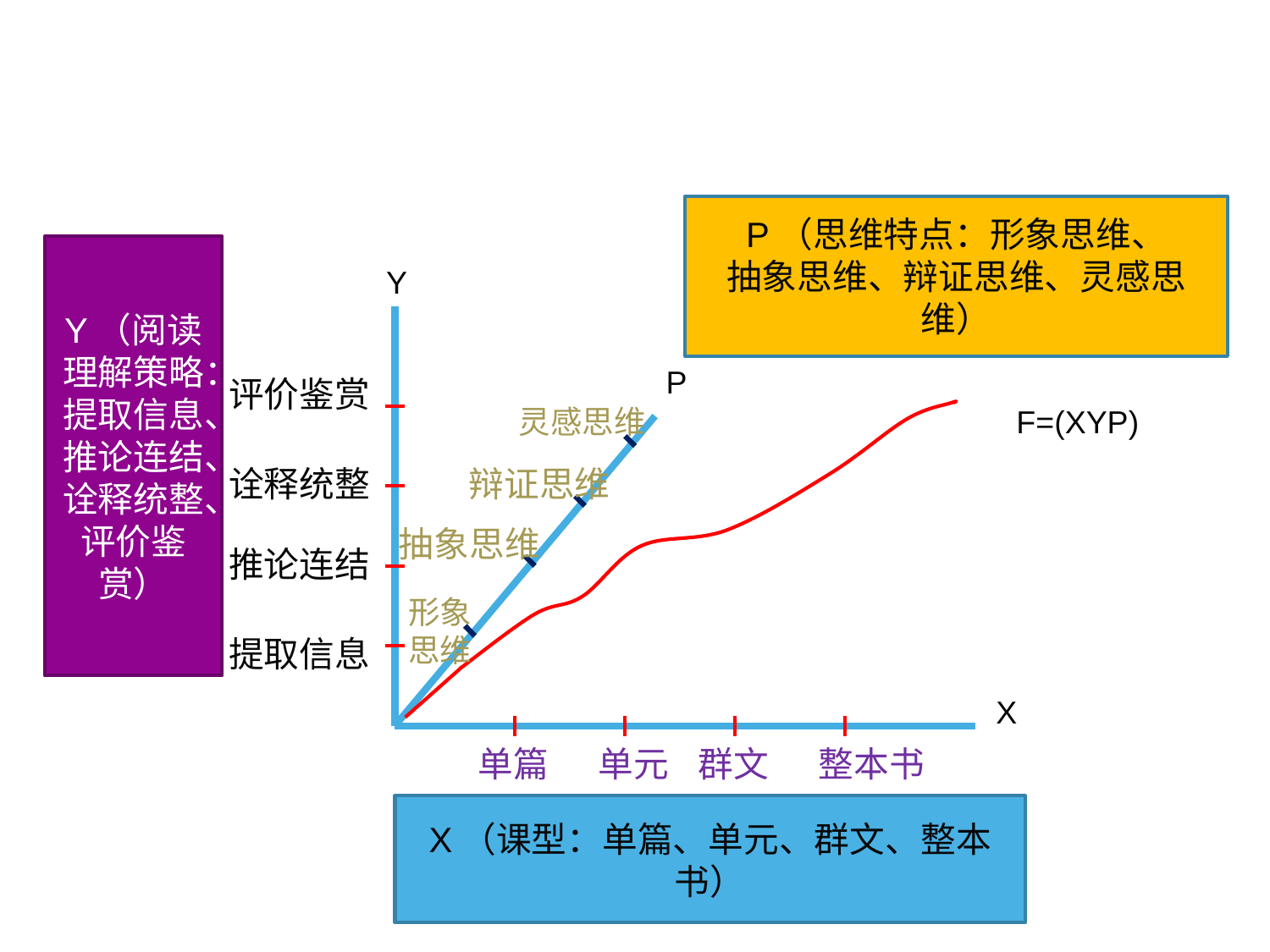

P（思维特点：形象思维、
抽象思维、辩证思维、灵感思维）
Y（阅读理解策略：
提取信息、推论连结、诠释统整、评价鉴赏）
Y
P
评价鉴赏
灵感思维
F=(XYP)

诠释统整
辩证思维
抽象思维
推论连结
形象
思维
提取信息
X
单篇
单元
群文
整本书
X（课型：单篇、单元、群文、整本书）